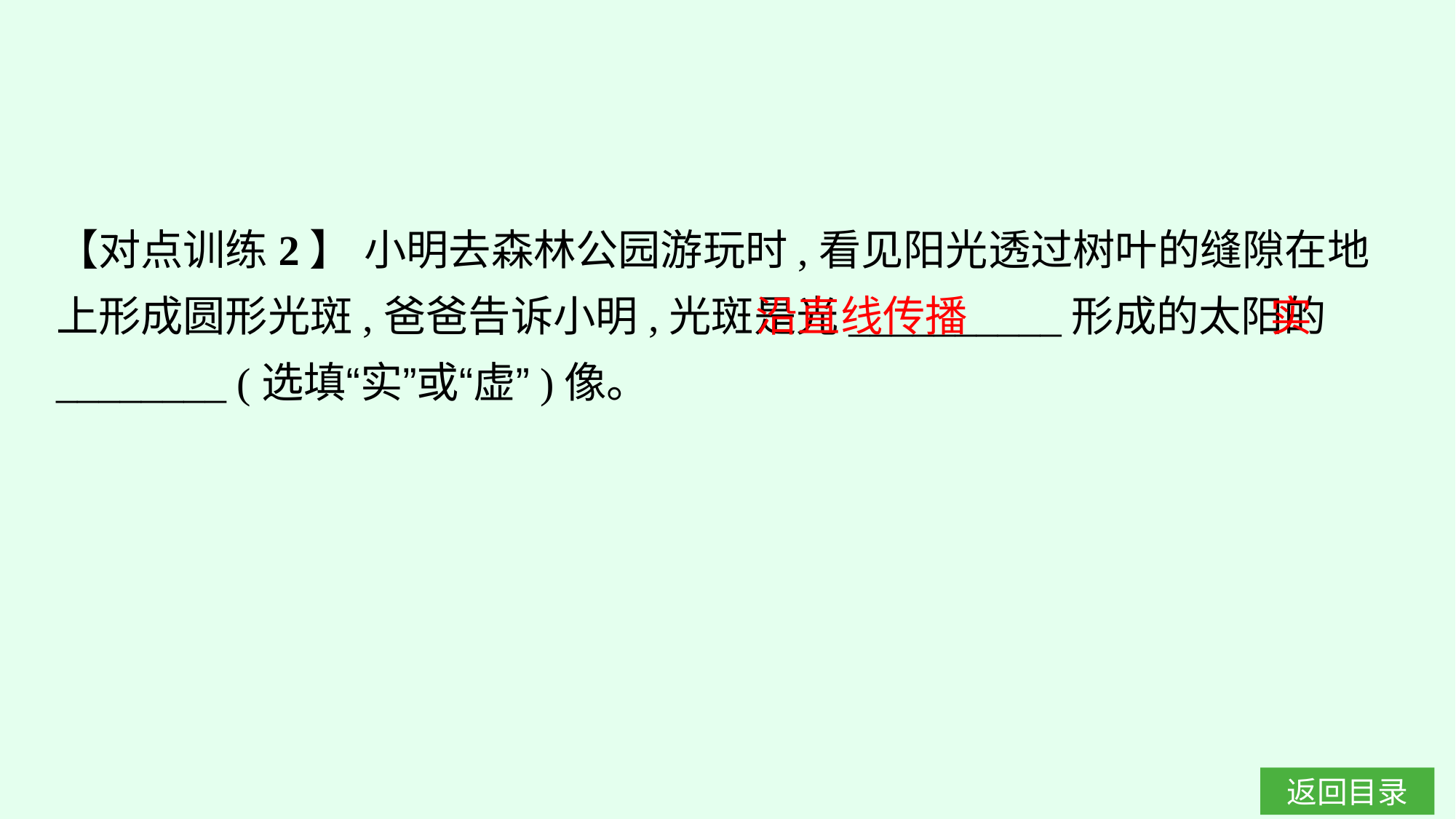

【对点训练2】 小明去森林公园游玩时,看见阳光透过树叶的缝隙在地上形成圆形光斑,爸爸告诉小明,光斑是光__________形成的太阳的________ (选填“实”或“虚”)像。
实
沿直线传播